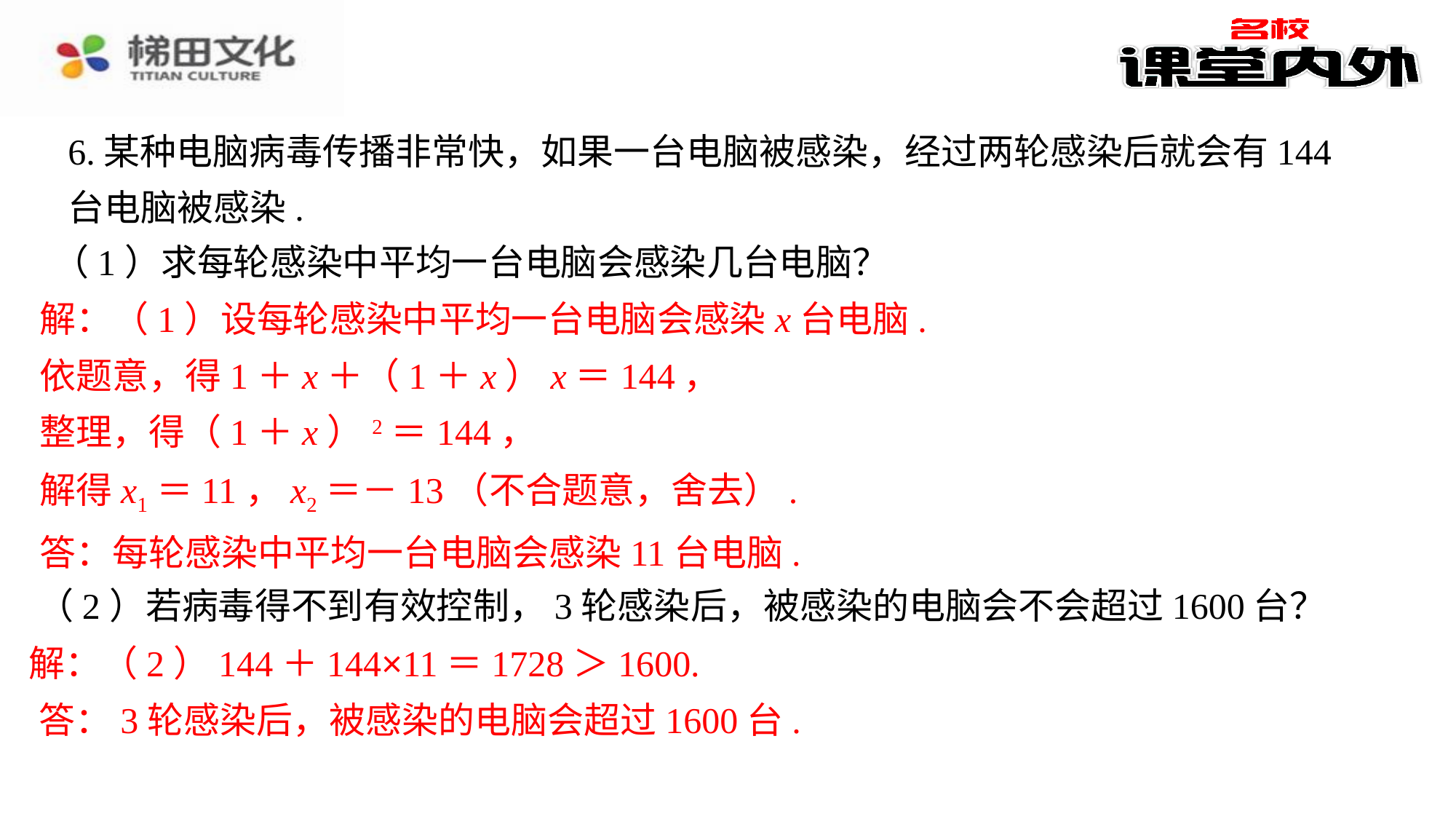

6.某种电脑病毒传播非常快，如果一台电脑被感染，经过两轮感染后就会有144台电脑被感染.
（1）求每轮感染中平均一台电脑会感染几台电脑？
解：（1）设每轮感染中平均一台电脑会感染x台电脑.
依题意，得1＋x＋（1＋x）x＝144，
整理，得（1＋x）2＝144，
解得x1＝11，x2＝－13（不合题意，舍去）.
答：每轮感染中平均一台电脑会感染11台电脑.
（2）若病毒得不到有效控制，3轮感染后，被感染的电脑会不会超过1600台？
解：（2）144＋144×11＝1728＞1600.
答：3轮感染后，被感染的电脑会超过1600台.